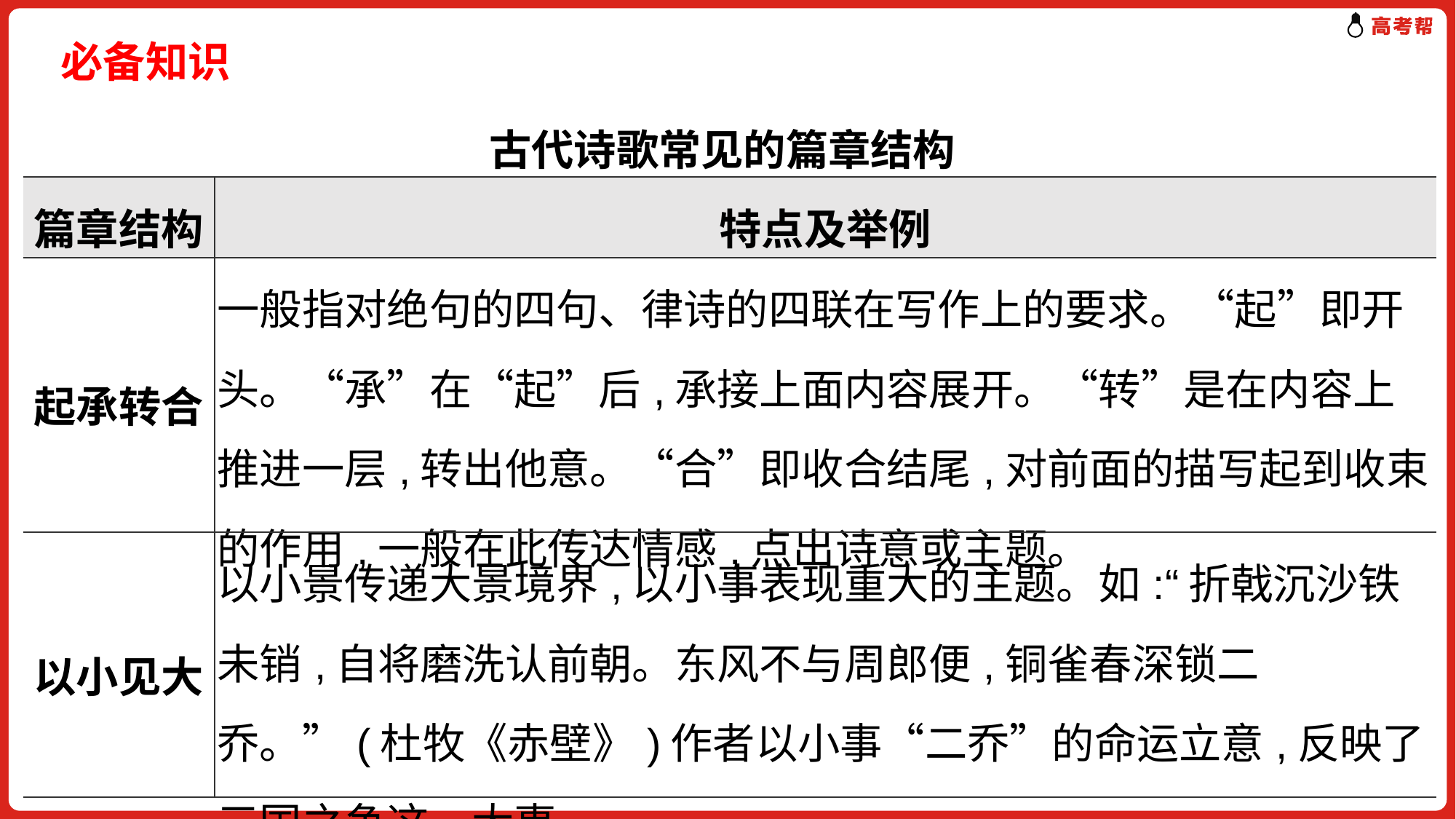

# 必备知识
古代诗歌常见的篇章结构
| 篇章结构 | 特点及举例 |
| --- | --- |
| 起承转合 | 一般指对绝句的四句、律诗的四联在写作上的要求。“起”即开头。“承”在“起”后,承接上面内容展开。“转”是在内容上推进一层,转出他意。“合”即收合结尾,对前面的描写起到收束的作用,一般在此传达情感,点出诗意或主题。 |
| 以小见大 | 以小景传递大景境界,以小事表现重大的主题。如:“折戟沉沙铁未销,自将磨洗认前朝。东风不与周郎便,铜雀春深锁二乔。”(杜牧《赤壁》)作者以小事“二乔”的命运立意,反映了三国之争这一大事。 |